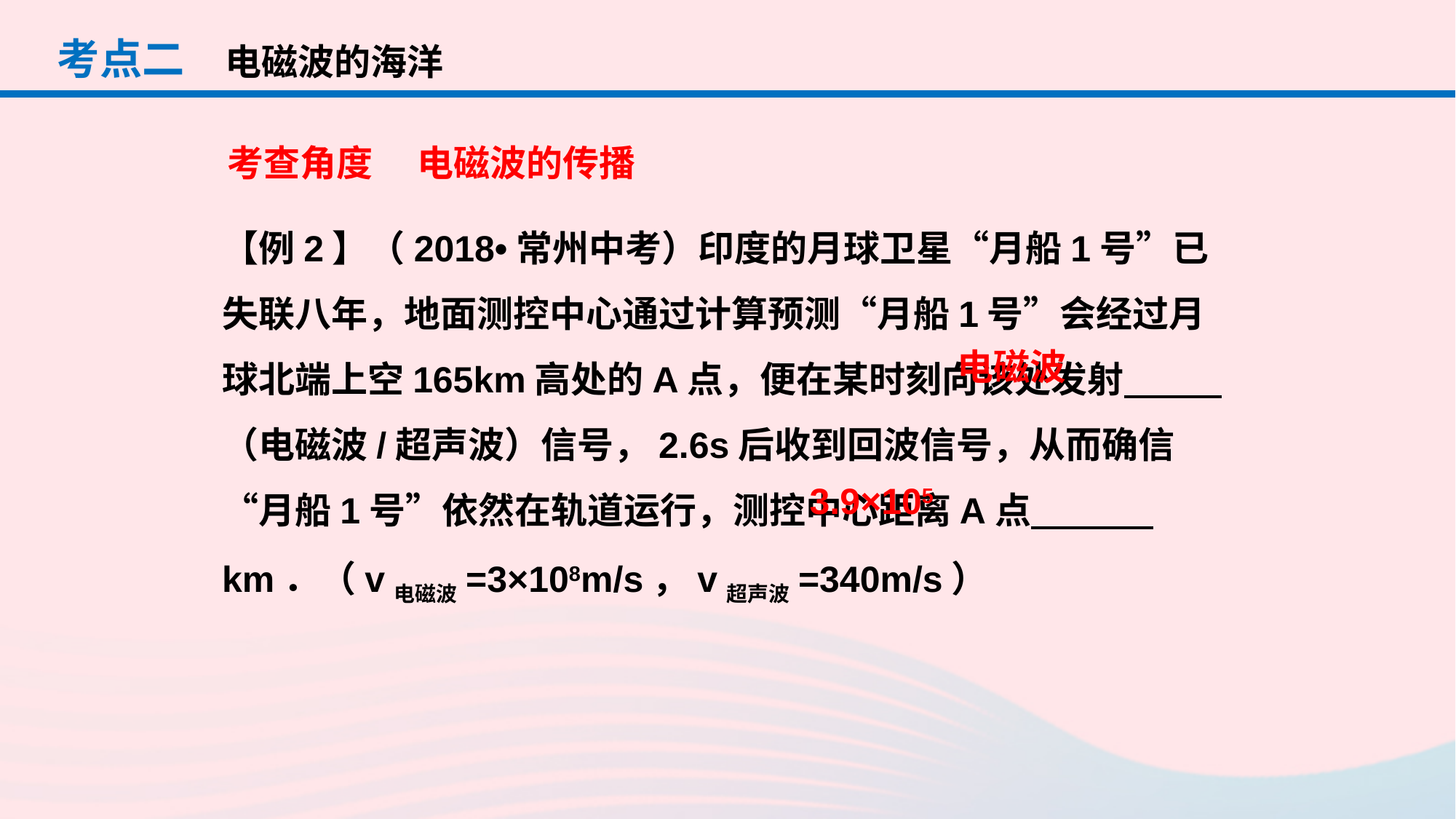

考点二
电磁波的海洋
考查角度 　电磁波的传播
【例2】（2018•常州中考）印度的月球卫星“月船1号”已失联八年，地面测控中心通过计算预测“月船1号”会经过月球北端上空165km高处的A点，便在某时刻向该处发射　   　（电磁波/超声波）信号，2.6s后收到回波信号，从而确信“月船1号”依然在轨道运行，测控中心距离A点　      　km．（v电磁波=3×108m/s，v超声波=340m/s）

电磁波
3.9×105